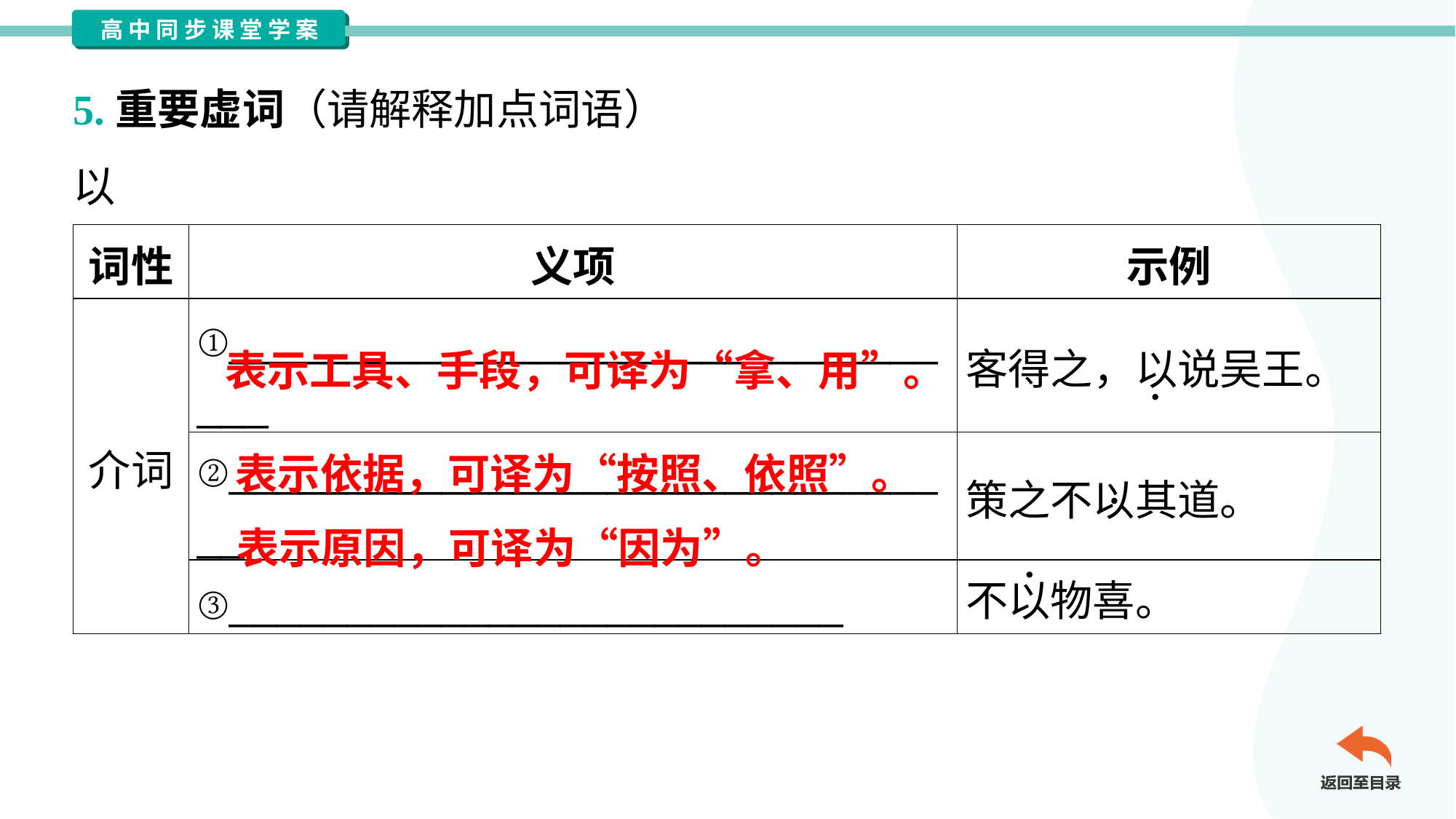

5.重要虚词（请解释加点词语）
以
| 词性 | 义项 | 示例 |
| --- | --- | --- |
| 介词 | ①\_\_\_\_\_\_\_\_\_\_\_\_\_\_\_\_\_\_\_\_\_\_\_\_\_\_\_\_\_\_\_\_\_ | 客得之，以说吴王。 |
|  | ②\_\_\_\_\_\_\_\_\_\_\_\_\_\_\_\_\_\_\_\_\_\_\_\_\_\_\_\_\_\_\_\_ | 策之不以其道。 |
|  | ③\_\_\_\_\_\_\_\_\_\_\_\_\_\_\_\_\_\_\_\_\_\_\_\_\_\_ | 不以物喜。 |
表示工具、手段，可译为“拿、用”。

表示依据，可译为“按照、依照”。

表示原因，可译为“因为”。